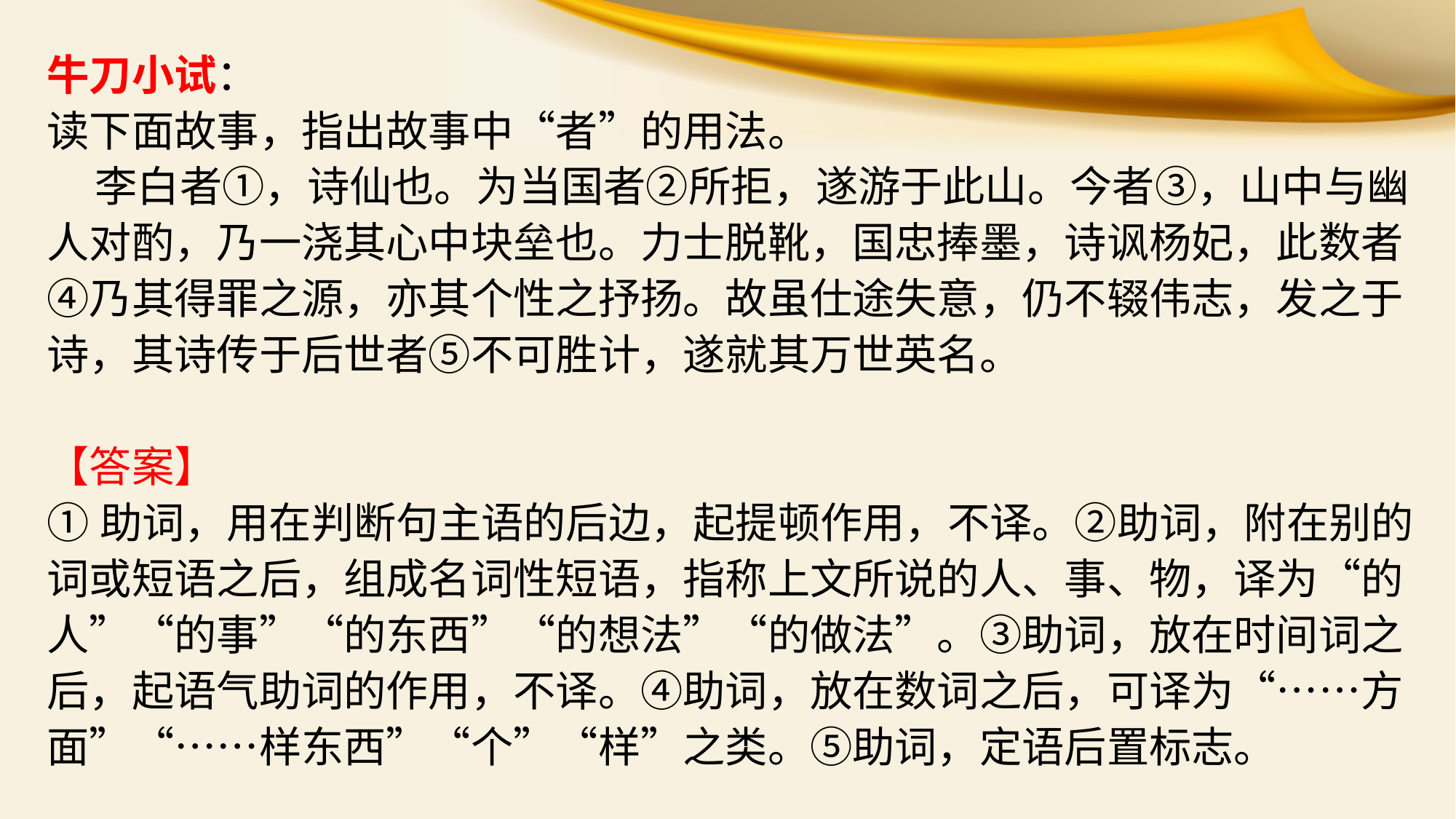

牛刀小试：
读下面故事，指出故事中“者”的用法。
    李白者①，诗仙也。为当国者②所拒，遂游于此山。今者③，山中与幽人对酌，乃一浇其心中块垒也。力士脱靴，国忠捧墨，诗讽杨妃，此数者④乃其得罪之源，亦其个性之抒扬。故虽仕途失意，仍不辍伟志，发之于诗，其诗传于后世者⑤不可胜计，遂就其万世英名。

【答案】
①助词，用在判断句主语的后边，起提顿作用，不译。②助词，附在别的词或短语之后，组成名词性短语，指称上文所说的人、事、物，译为“的人”“的事”“的东西”“的想法”“的做法”。③助词，放在时间词之后，起语气助词的作用，不译。④助词，放在数词之后，可译为“……方面”“……样东西”“个”“样”之类。⑤助词，定语后置标志。